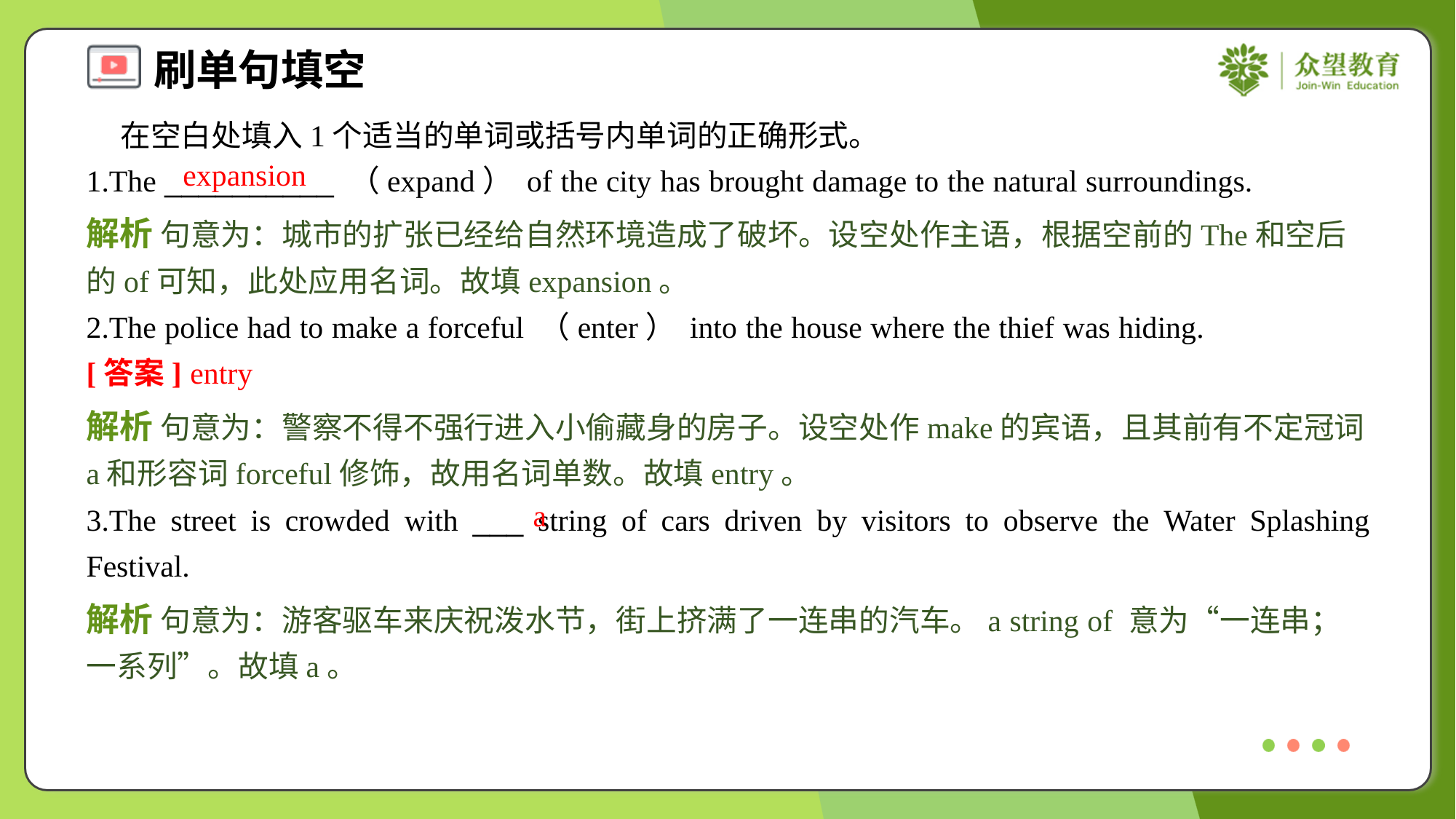

在空白处填入1个适当的单词或括号内单词的正确形式。
1.The __________ （expand） of the city has brought damage to the natural surroundings.
expansion
解析 句意为：城市的扩张已经给自然环境造成了破坏。设空处作主语，根据空前的The和空后的of可知，此处应用名词。故填expansion。
2.The police had to make a forceful （enter） into the house where the thief was hiding.
[答案] entry
解析 句意为：警察不得不强行进入小偷藏身的房子。设空处作make的宾语，且其前有不定冠词a和形容词forceful修饰，故用名词单数。故填entry。
a
3.The street is crowded with ___ string of cars driven by visitors to observe the Water Splashing Festival.
解析 句意为：游客驱车来庆祝泼水节，街上挤满了一连串的汽车。a string of 意为“一连串；一系列”。故填a。